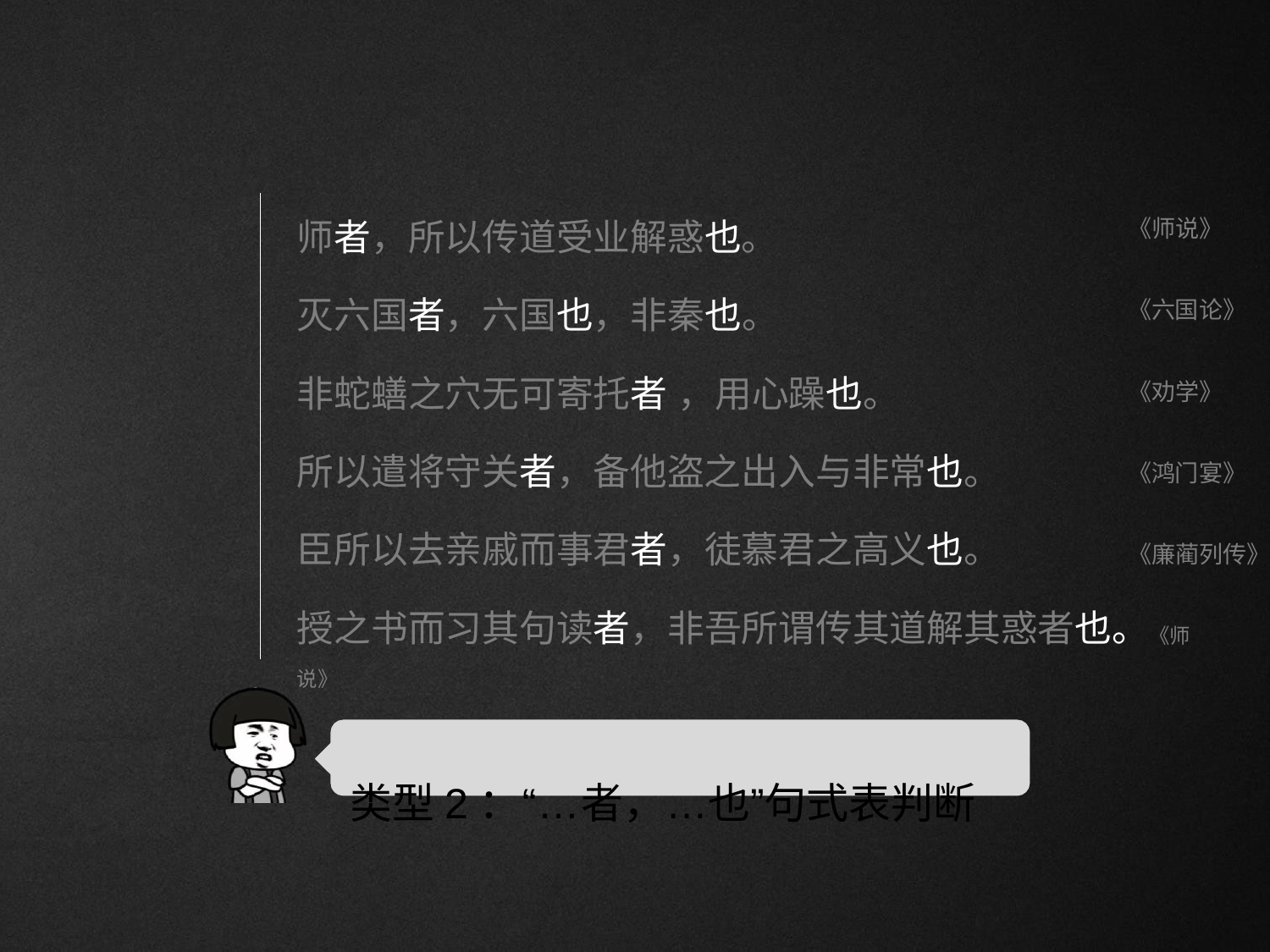

# 师者，所以传道受业解惑也。
灭六国者，六国也，非秦也。
《师说》
《六国论》
非蛇蟮之穴无可寄托者 ，用心躁也。
所以遣将守关者，备他盗之出入与非常也。 臣所以去亲戚而事君者，徒慕君之高义也。
《劝学》
《鸿门宴》
《廉蔺列传》
授之书而习其句读者，非吾所谓传其道解其惑者也。《师说》

类型2：“…者，…也”句式表判断